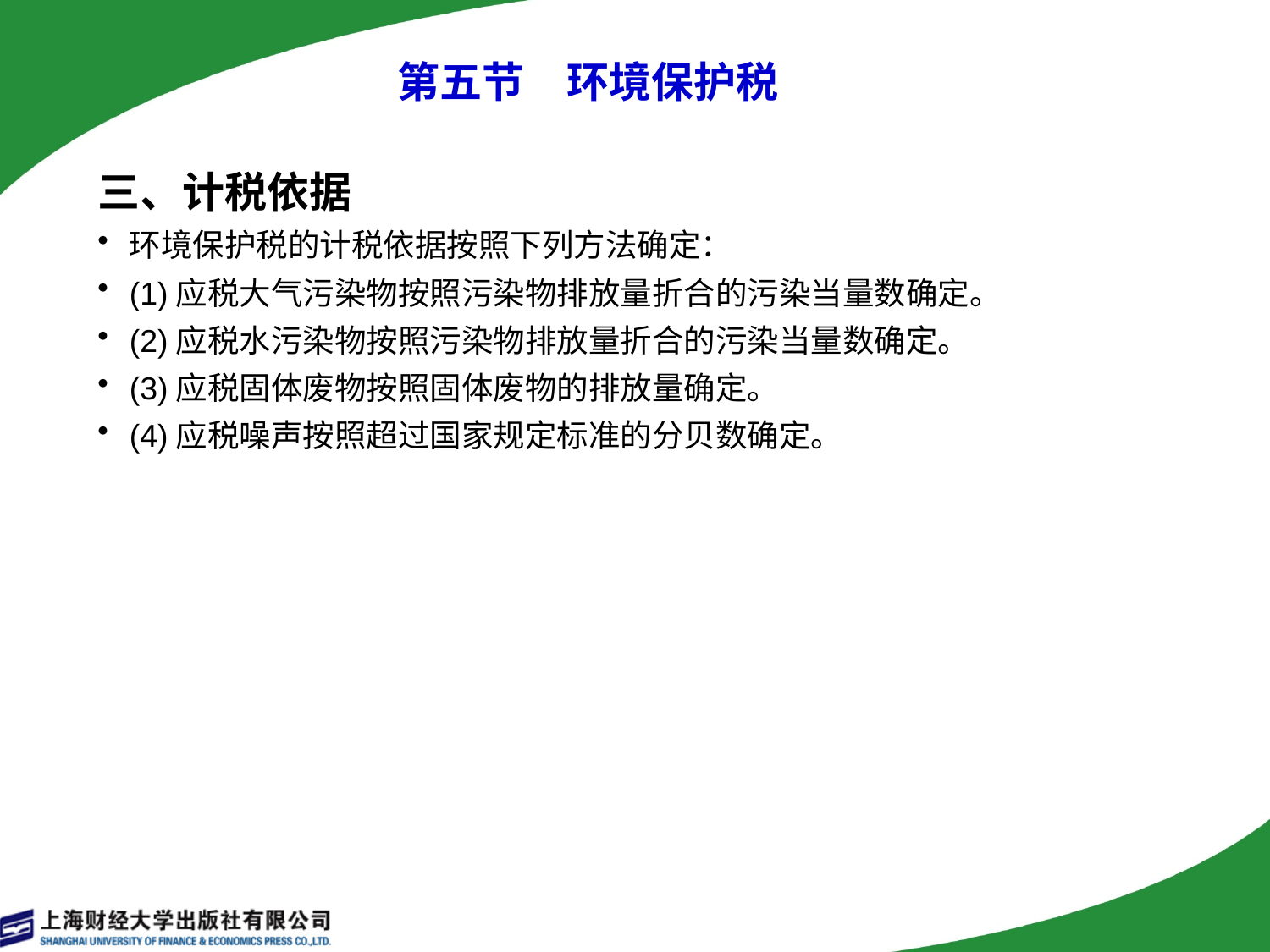

第五节　环境保护税
三、计税依据
环境保护税的计税依据按照下列方法确定：
(1)应税大气污染物按照污染物排放量折合的污染当量数确定。
(2)应税水污染物按照污染物排放量折合的污染当量数确定。
(3)应税固体废物按照固体废物的排放量确定。
(4)应税噪声按照超过国家规定标准的分贝数确定。